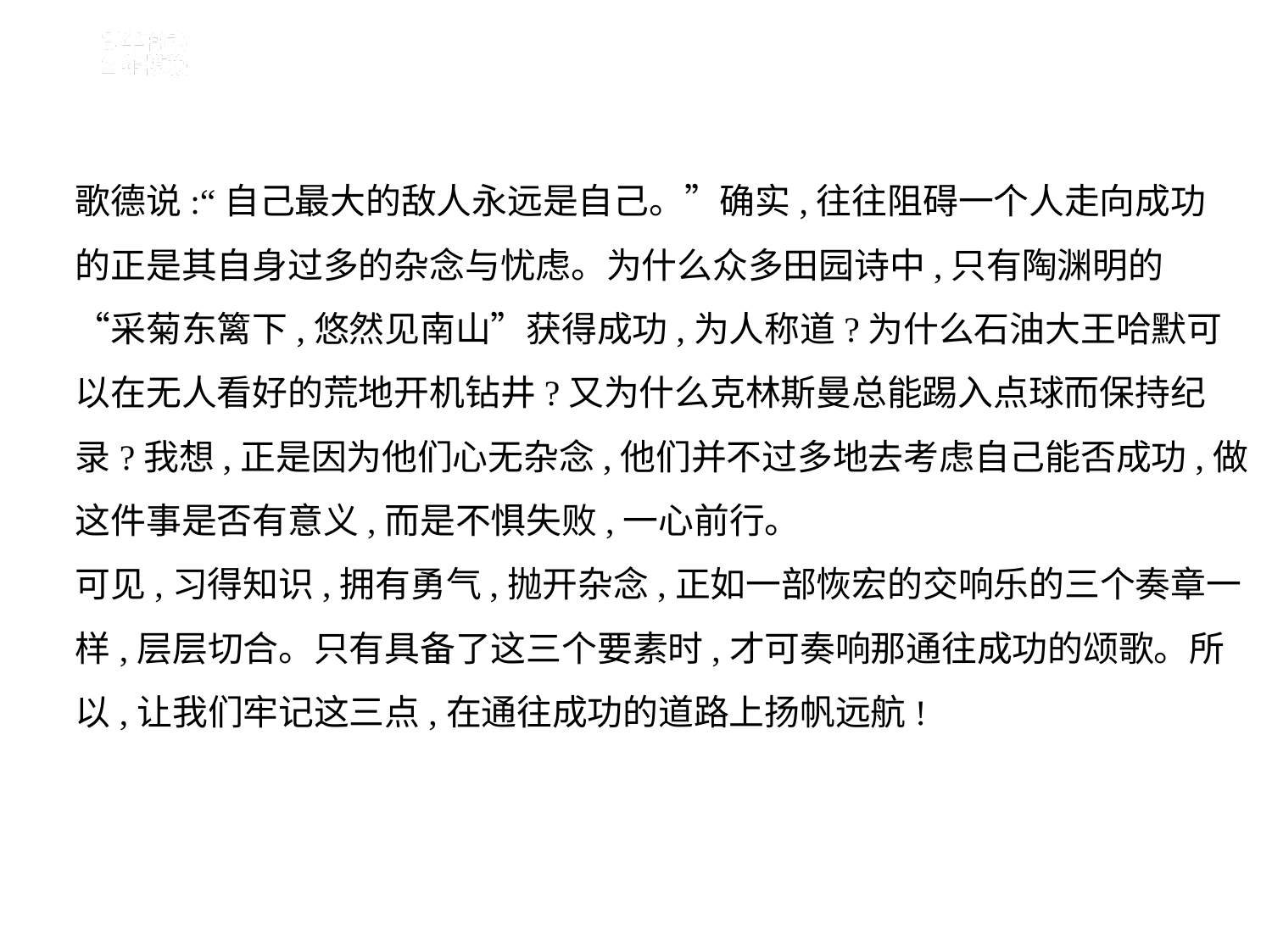

歌德说:“自己最大的敌人永远是自己。”确实,往往阻碍一个人走向成功
的正是其自身过多的杂念与忧虑。为什么众多田园诗中,只有陶渊明的
“采菊东篱下,悠然见南山”获得成功,为人称道?为什么石油大王哈默可
以在无人看好的荒地开机钻井?又为什么克林斯曼总能踢入点球而保持纪
录?我想,正是因为他们心无杂念,他们并不过多地去考虑自己能否成功,做
这件事是否有意义,而是不惧失败,一心前行。
可见,习得知识,拥有勇气,抛开杂念,正如一部恢宏的交响乐的三个奏章一
样,层层切合。只有具备了这三个要素时,才可奏响那通往成功的颂歌。所
以,让我们牢记这三点,在通往成功的道路上扬帆远航!